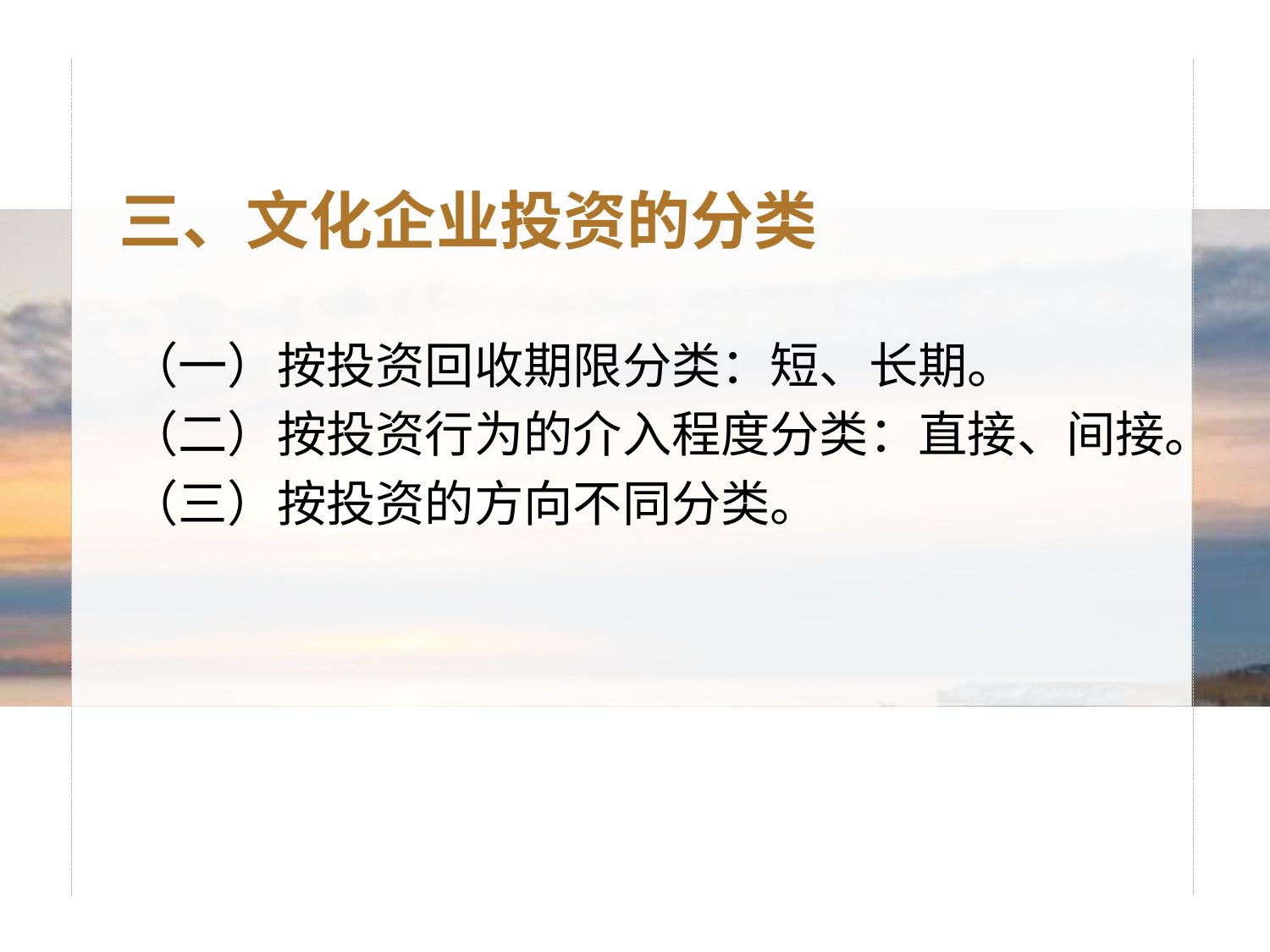

三、文化企业投资的分类
（一）按投资回收期限分类：短、长期。
（二）按投资行为的介入程度分类：直接、间接。
（三）按投资的方向不同分类。